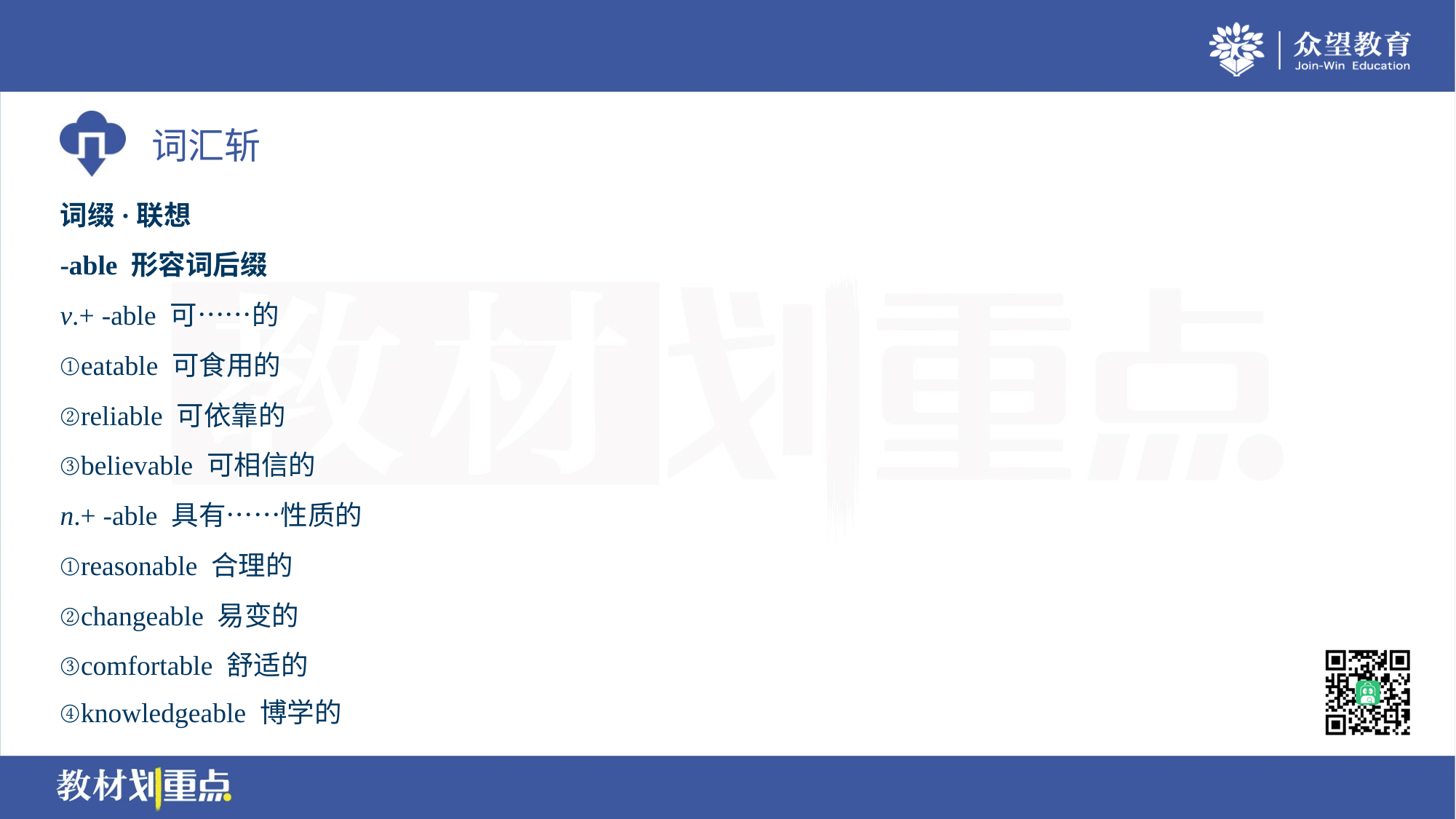

词缀·联想
-able 形容词后缀
v.+ -able 可……的
①eatable 可食用的
②reliable 可依靠的
③believable 可相信的
n.+ -able 具有……性质的
①reasonable 合理的
②changeable 易变的
③comfortable 舒适的
④knowledgeable 博学的